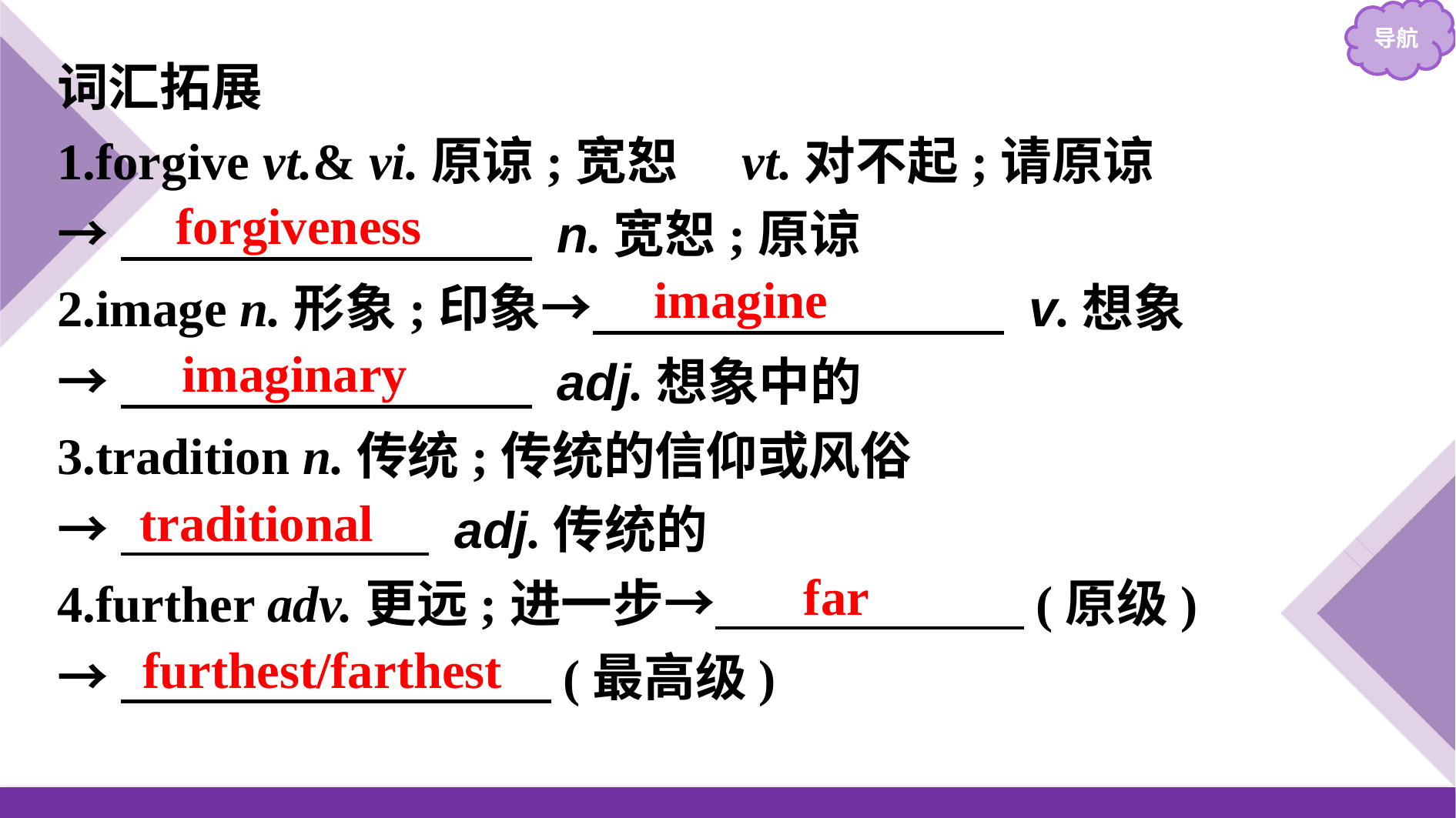

词汇拓展
1.forgive vt.& vi.原谅;宽恕　vt.对不起;请原谅
→　　　　　　　　 n.宽恕;原谅
2.image n.形象;印象→　　　　　　　　 v.想象
→　　　　　　　　 adj.想象中的
3.tradition n.传统;传统的信仰或风俗
→　　　　　　 adj.传统的
4.further adv.更远;进一步→　　　　　　(原级)
→　　　　      　　　(最高级)
forgiveness
imagine
imaginary
traditional
far
furthest/farthest